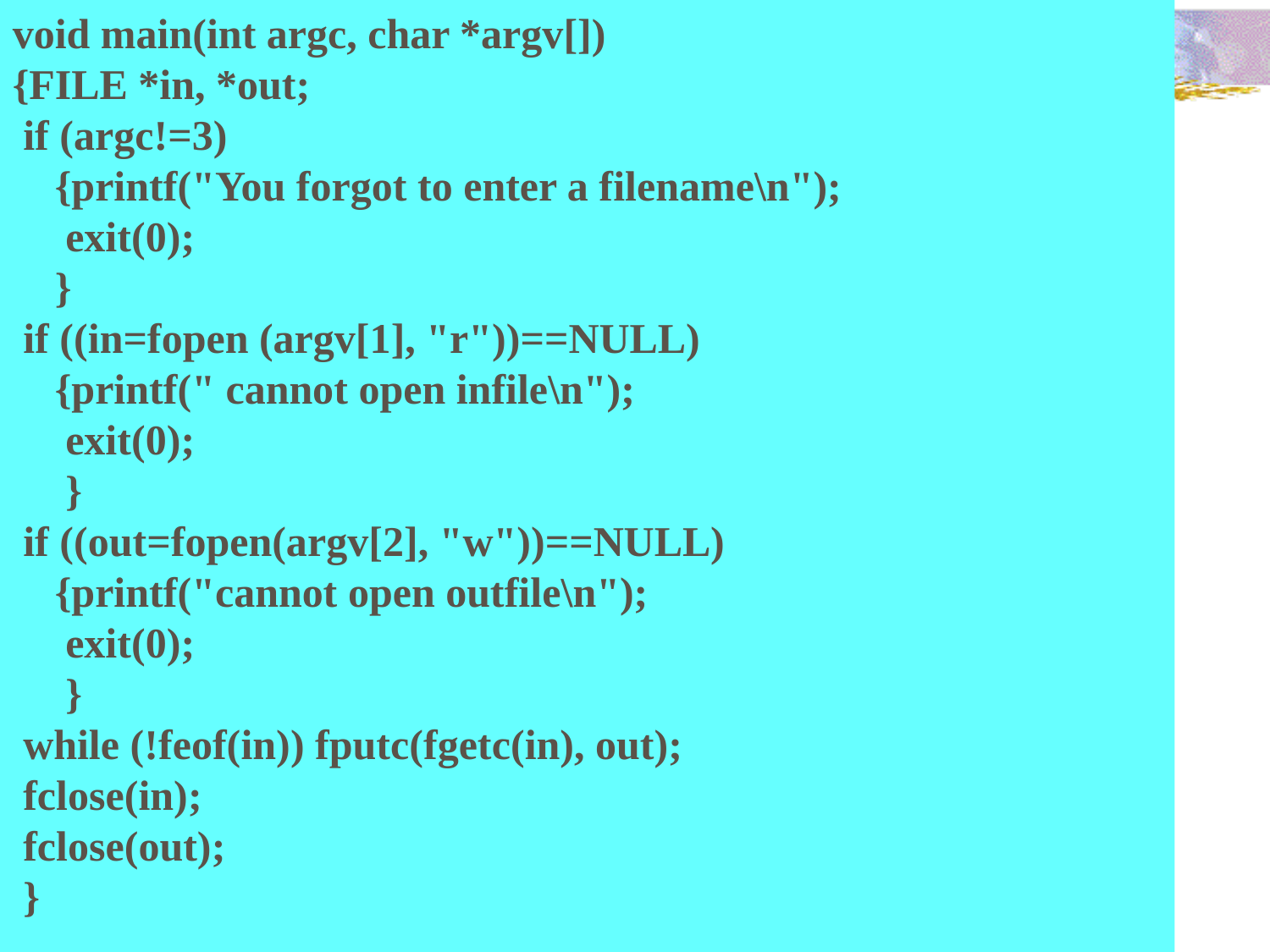

void main(int argc, char *argv[])
{FILE *in, *out;
 if (argc!=3)
    {printf("You forgot to enter a filename\n");
     exit(0);
    }
 if ((in=fopen (argv[1], "r"))==NULL)
    {printf(" cannot open infile\n");
     exit(0);
     }
 if ((out=fopen(argv[2], "w"))==NULL)
    {printf("cannot open outfile\n");
     exit(0);
     }
 while (!feof(in)) fputc(fgetc(in), out);
 fclose(in);
 fclose(out);
 }

# 也可象copy命令那样使用，这时要用到main的参数。程序如下：